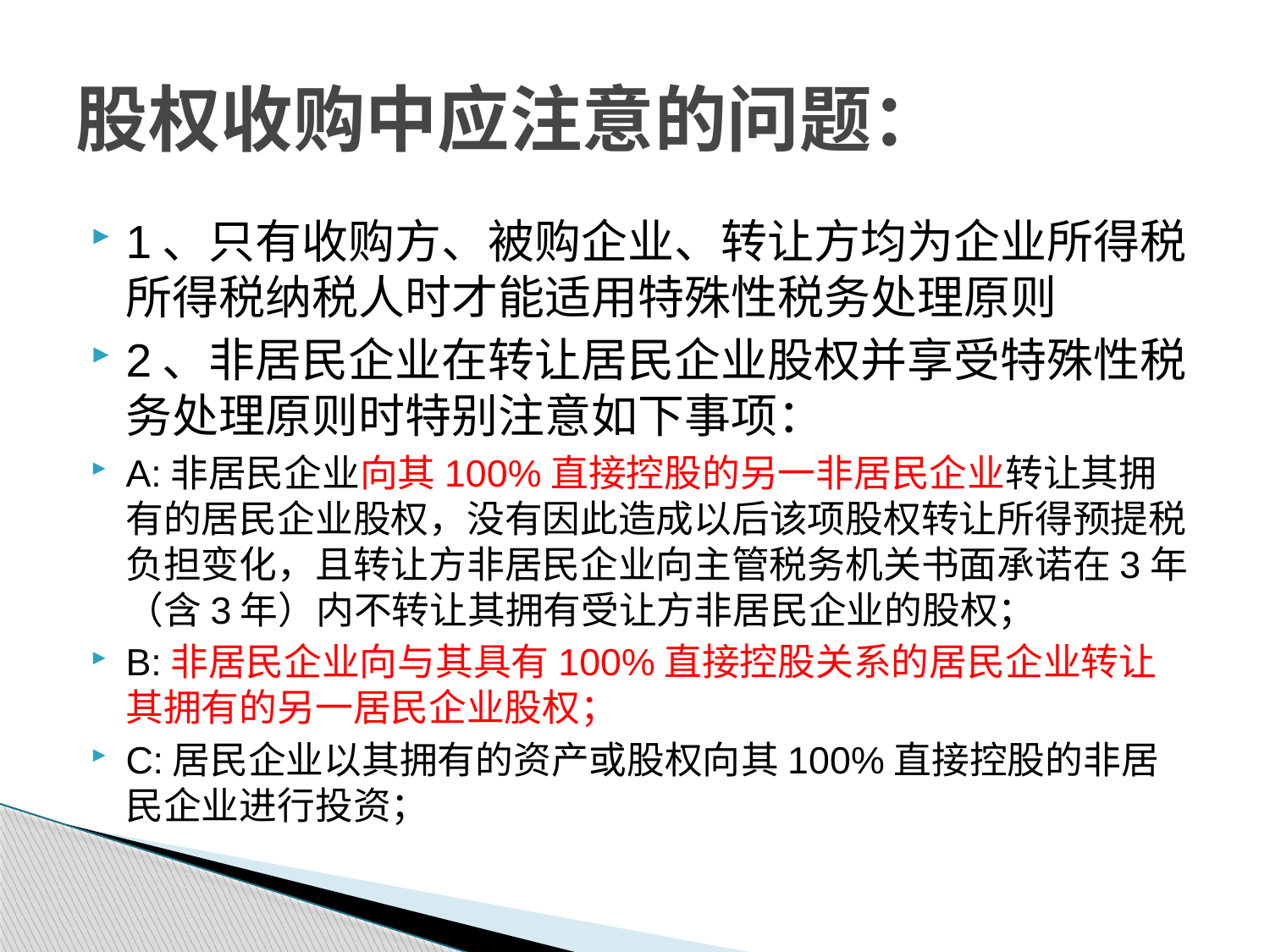

# 股权收购中应注意的问题：
1、只有收购方、被购企业、转让方均为企业所得税所得税纳税人时才能适用特殊性税务处理原则
2、非居民企业在转让居民企业股权并享受特殊性税务处理原则时特别注意如下事项：
A:非居民企业向其100%直接控股的另一非居民企业转让其拥有的居民企业股权，没有因此造成以后该项股权转让所得预提税负担变化，且转让方非居民企业向主管税务机关书面承诺在3年（含3年）内不转让其拥有受让方非居民企业的股权；
B:非居民企业向与其具有100%直接控股关系的居民企业转让其拥有的另一居民企业股权；
C:居民企业以其拥有的资产或股权向其100%直接控股的非居民企业进行投资；